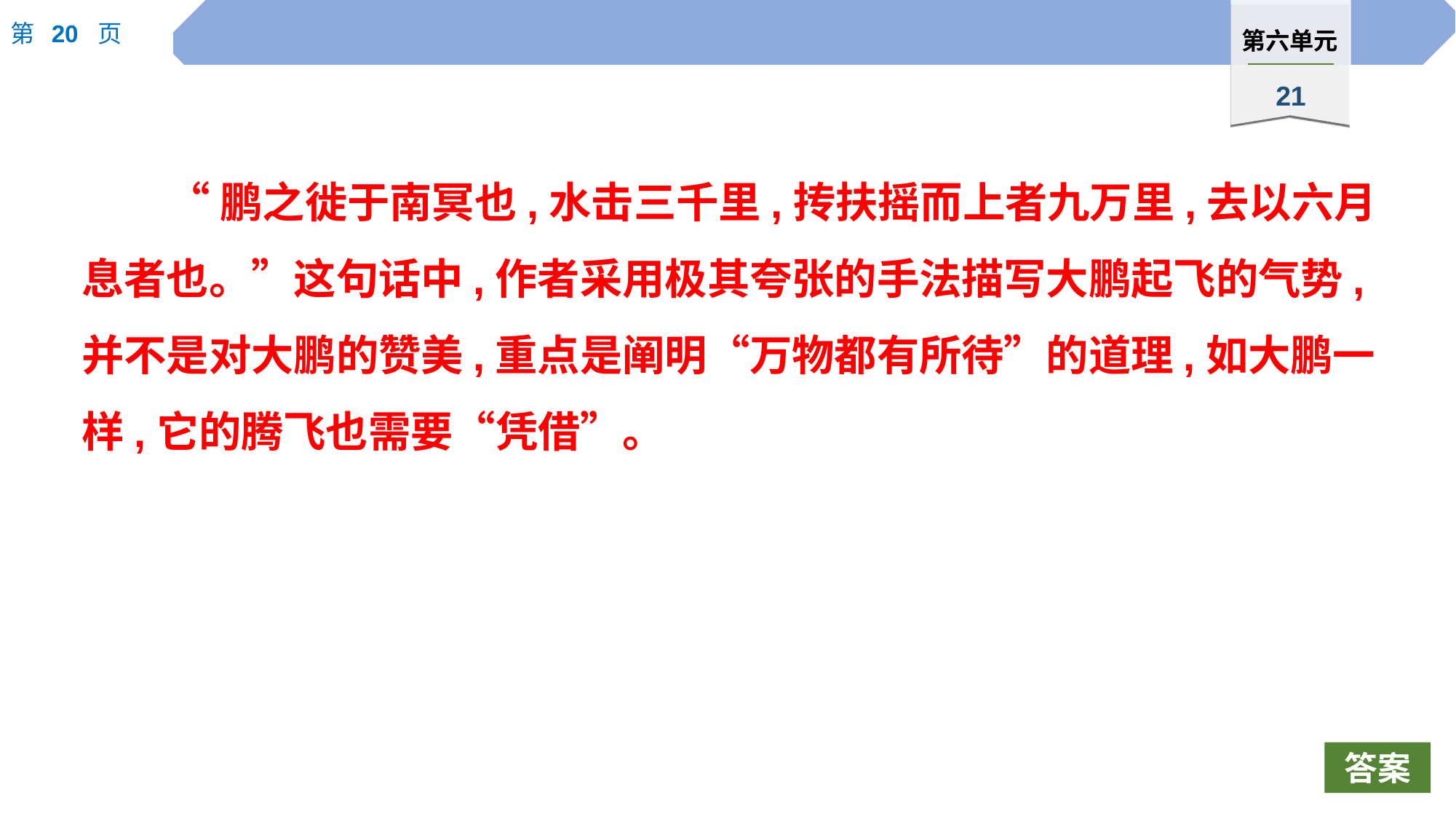

“鹏之徙于南冥也,水击三千里,抟扶摇而上者九万里,去以六月息者也。”这句话中,作者采用极其夸张的手法描写大鹏起飞的气势,并不是对大鹏的赞美,重点是阐明“万物都有所待”的道理,如大鹏一样,它的腾飞也需要“凭借”。
答案